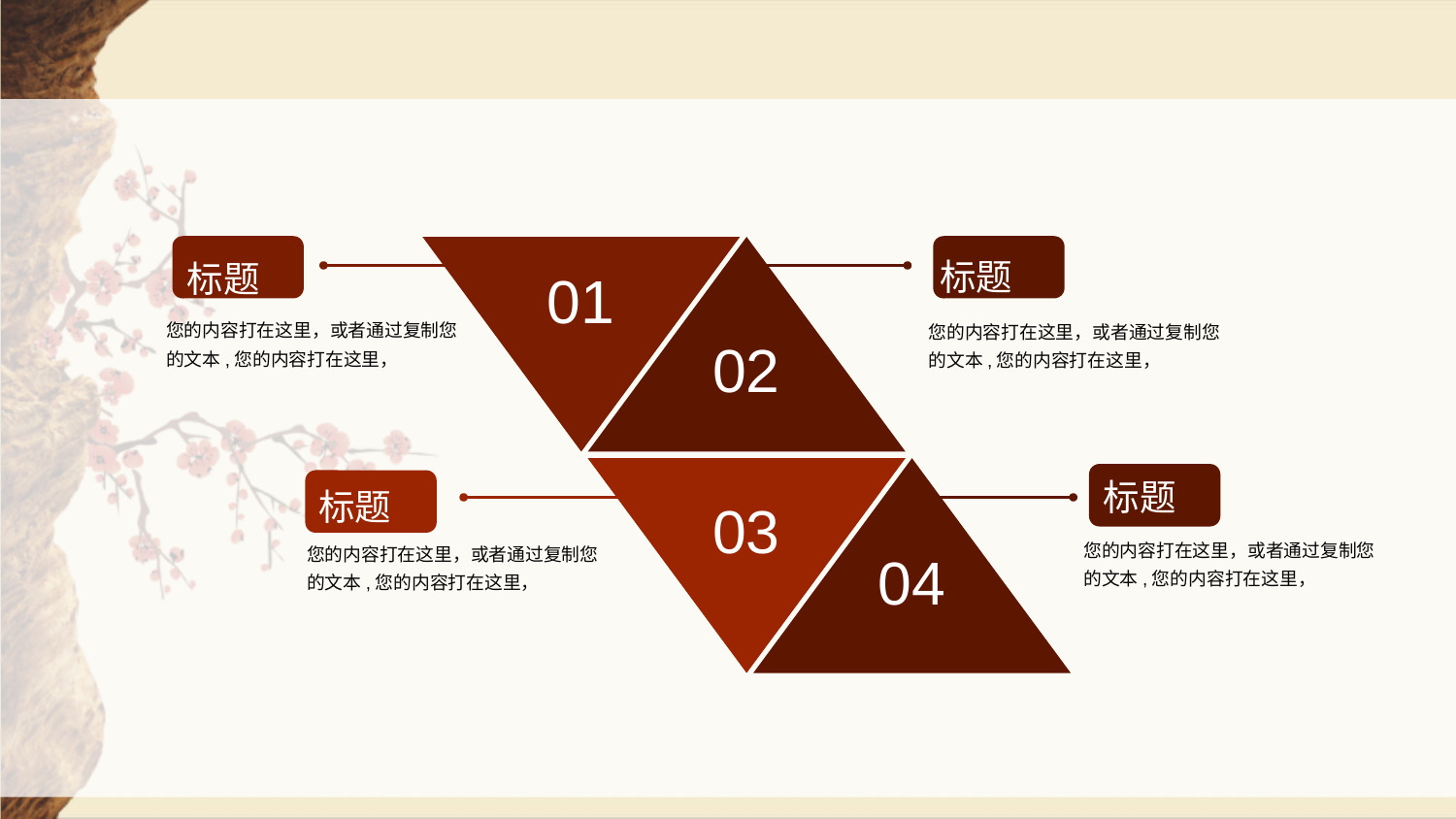

#
标题

标题

01

02

您的内容打在这里，或者通过复制您的文本,您的内容打在这里，
您的内容打在这里，或者通过复制您的文本,您的内容打在这里，
标题

03

04
标题

您的内容打在这里，或者通过复制您的文本,您的内容打在这里，
您的内容打在这里，或者通过复制您的文本,您的内容打在这里，